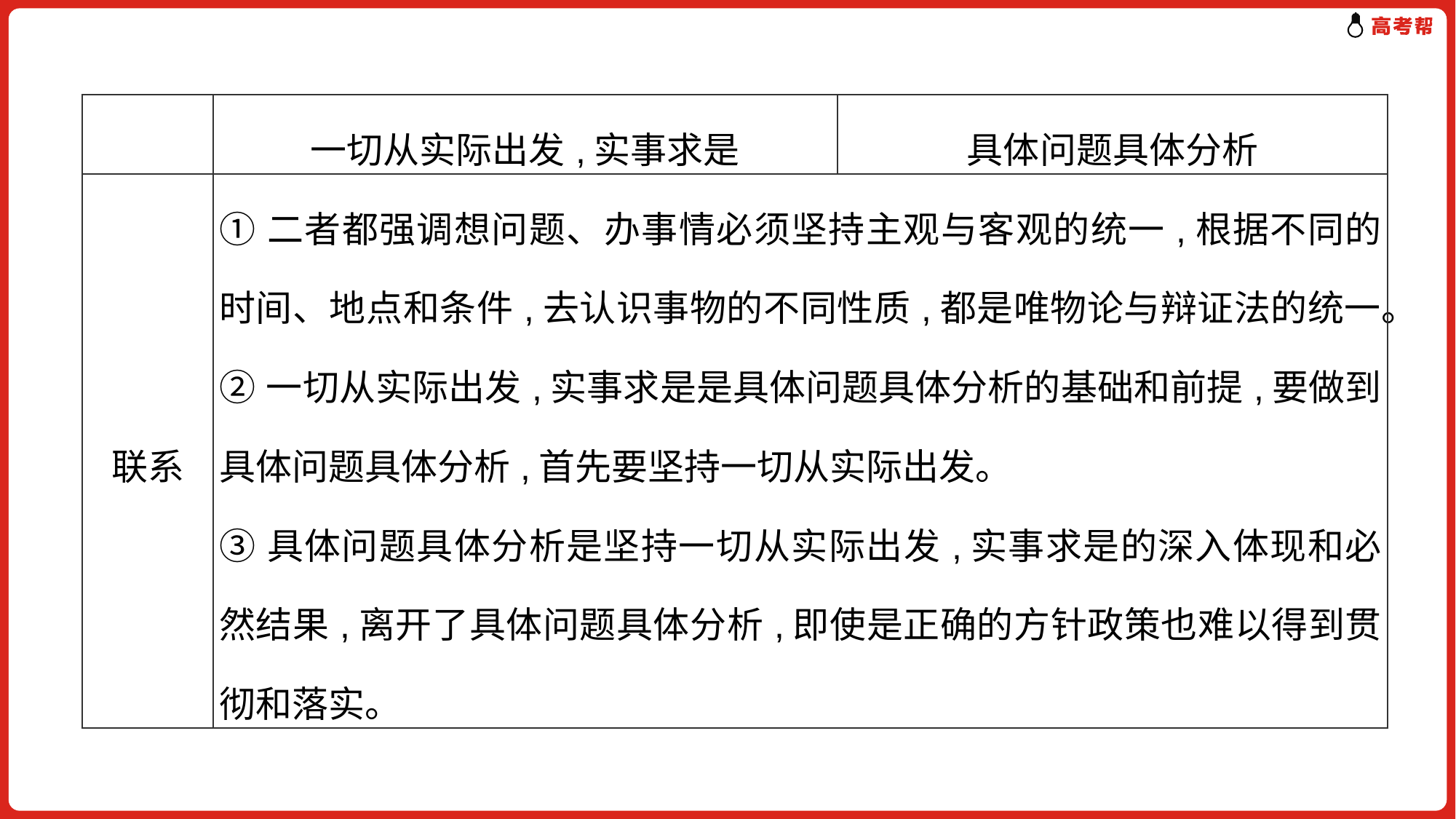

|  | 一切从实际出发,实事求是 | 具体问题具体分析 |
| --- | --- | --- |
| 联系 | ①二者都强调想问题、办事情必须坚持主观与客观的统一,根据不同的时间、地点和条件,去认识事物的不同性质,都是唯物论与辩证法的统一。 ②一切从实际出发,实事求是是具体问题具体分析的基础和前提,要做到具体问题具体分析,首先要坚持一切从实际出发。 ③具体问题具体分析是坚持一切从实际出发,实事求是的深入体现和必然结果,离开了具体问题具体分析,即使是正确的方针政策也难以得到贯彻和落实。 |  |